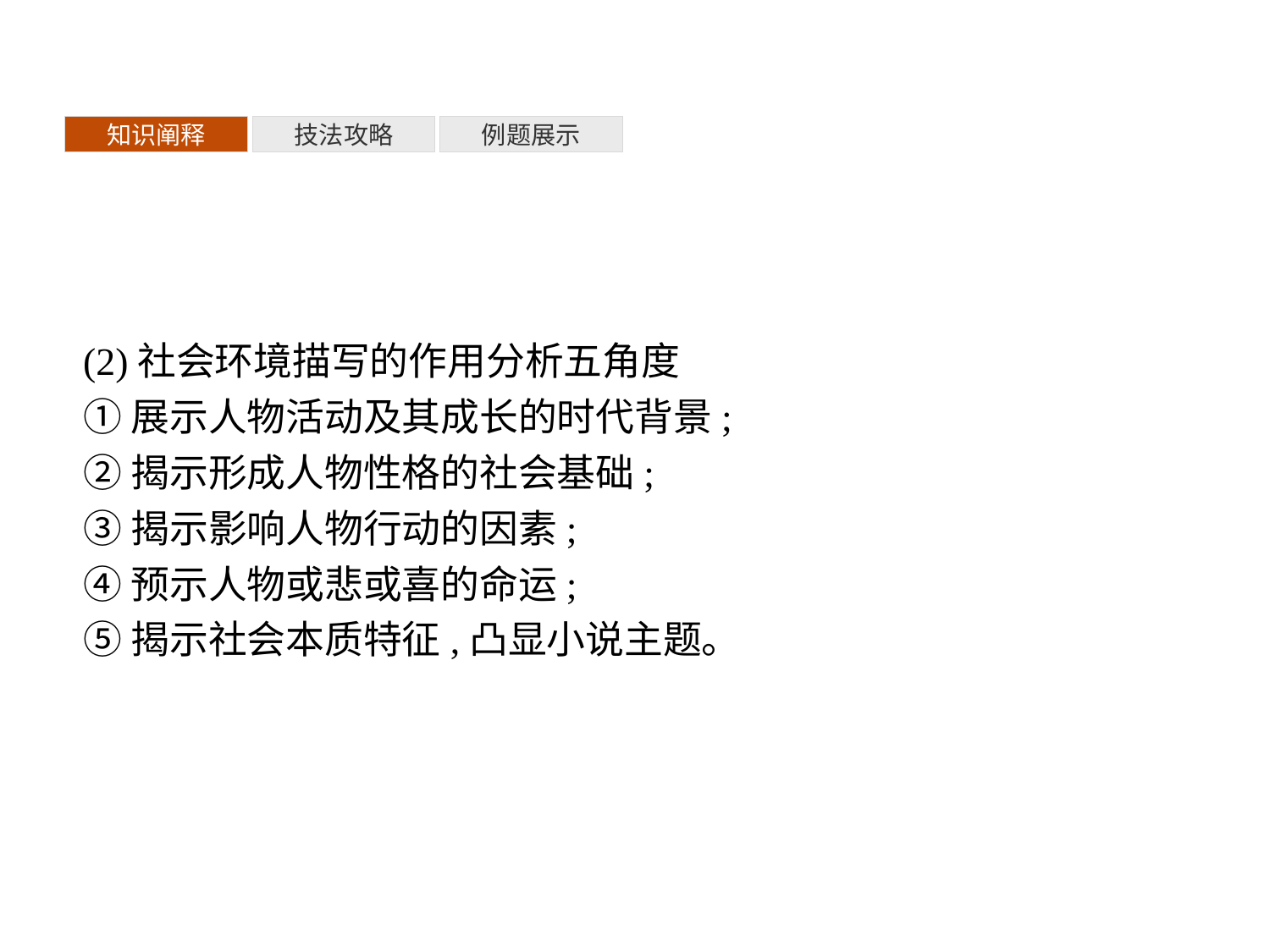

知识阐释
技法攻略
例题展示
(2)社会环境描写的作用分析五角度
①展示人物活动及其成长的时代背景;
②揭示形成人物性格的社会基础;
③揭示影响人物行动的因素;
④预示人物或悲或喜的命运;
⑤揭示社会本质特征,凸显小说主题。